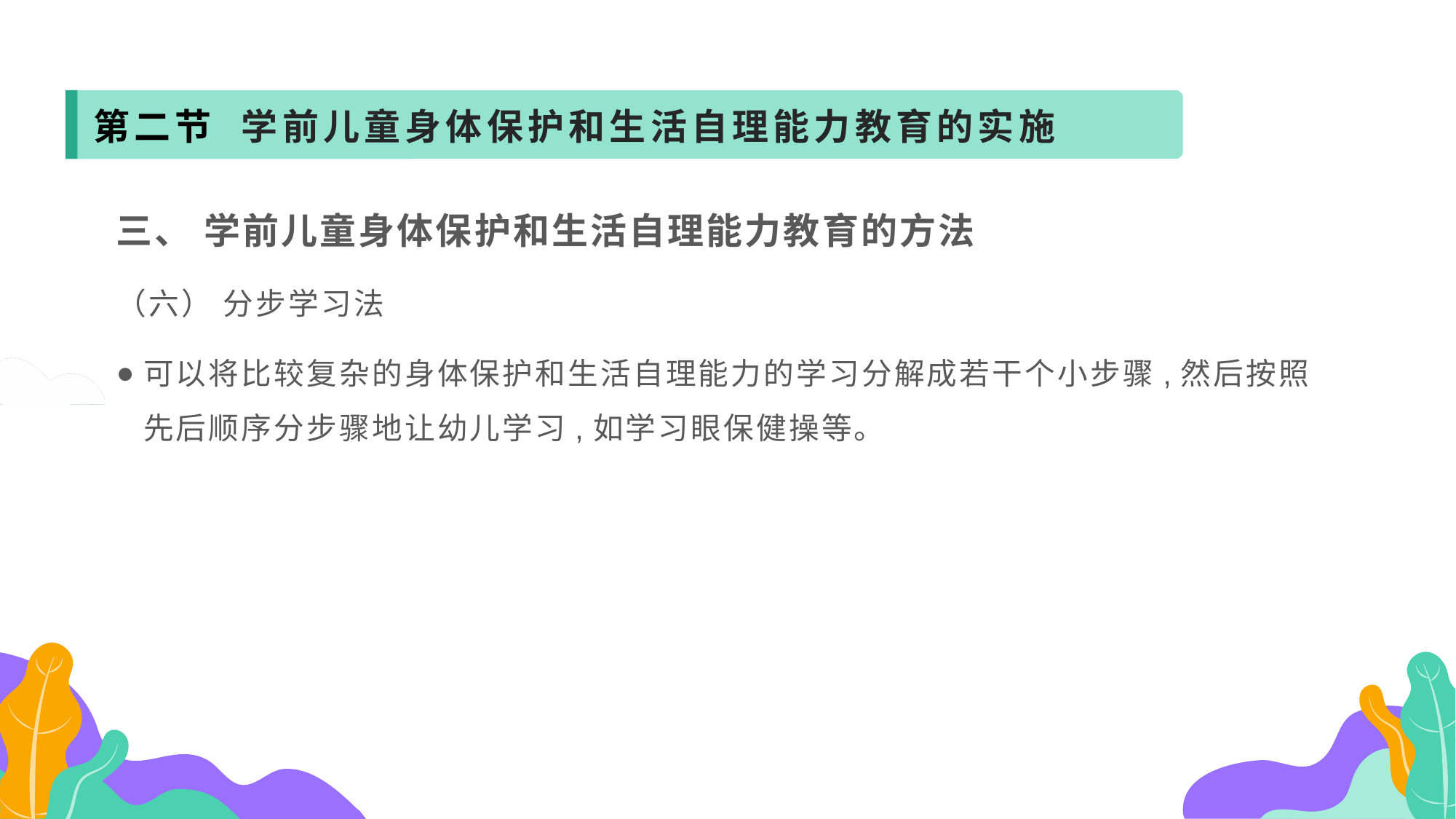

第二节  学前儿童身体保护和生活自理能力教育的实施
三、 学前儿童身体保护和生活自理能力教育的方法
（六） 分步学习法
可以将比较复杂的身体保护和生活自理能力的学习分解成若干个小步骤,然后按照先后顺序分步骤地让幼儿学习,如学习眼保健操等。